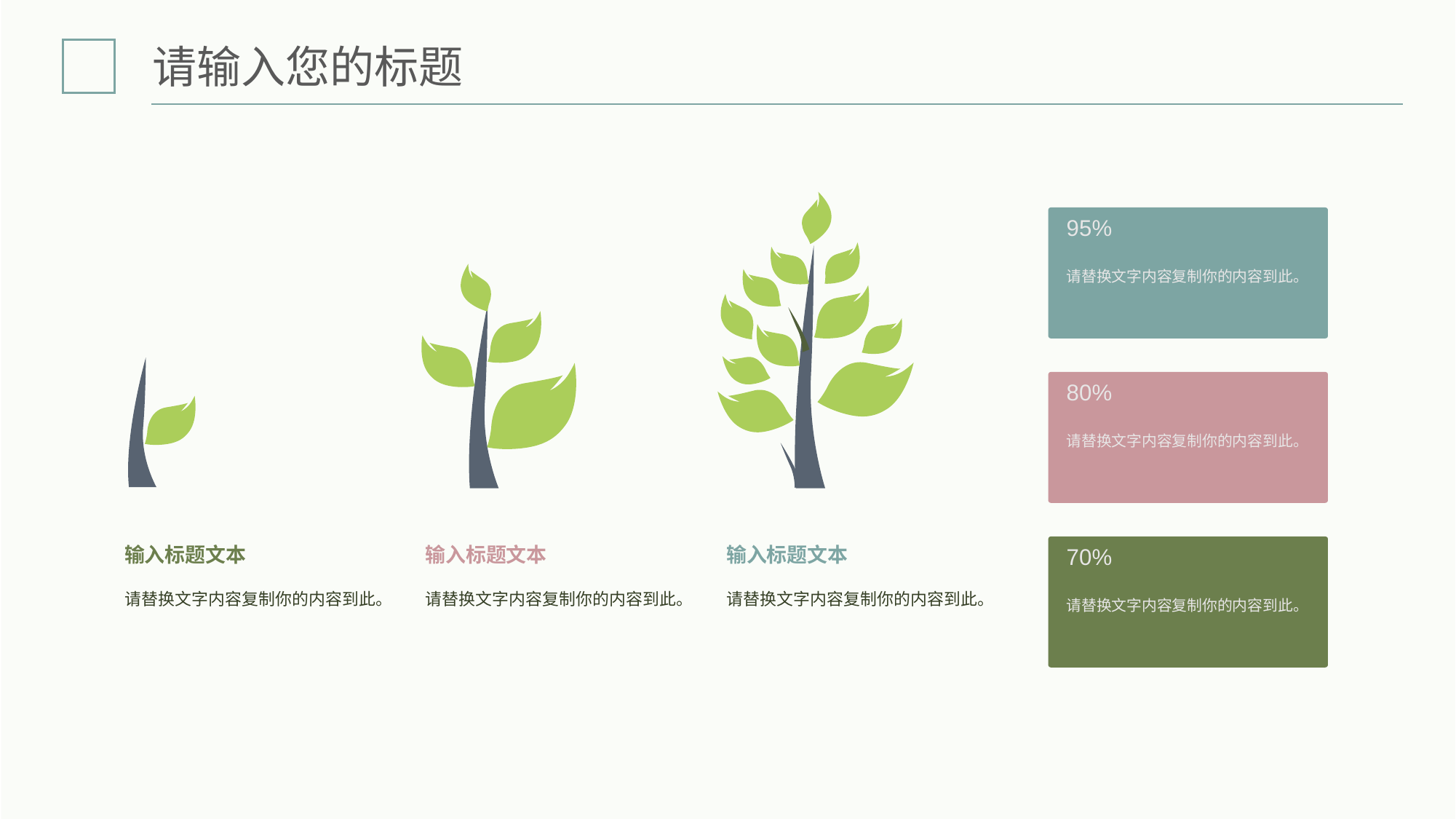

输入标题文本
请替换文字内容复制你的内容到此。

95%
请替换文字内容复制你的内容到此。

输入标题文本
请替换文字内容复制你的内容到此。

输入标题文本
请替换文字内容复制你的内容到此。

80%
请替换文字内容复制你的内容到此。

70%
请替换文字内容复制你的内容到此。